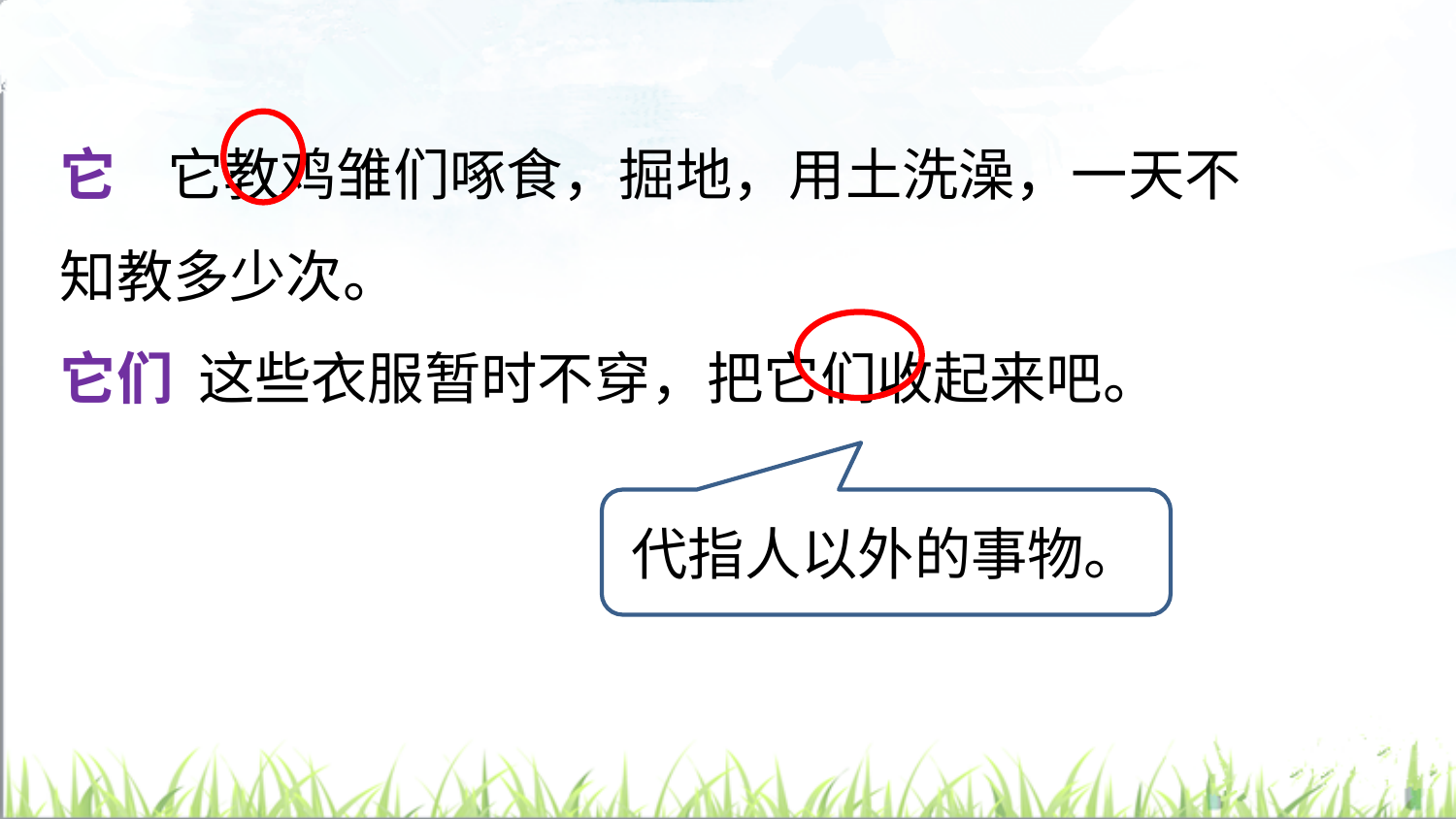

它    它教鸡雏们啄食，掘地，用土洗澡，一天不知教多少次。
它们  这些衣服暂时不穿，把它们收起来吧。

代指人以外的事物。